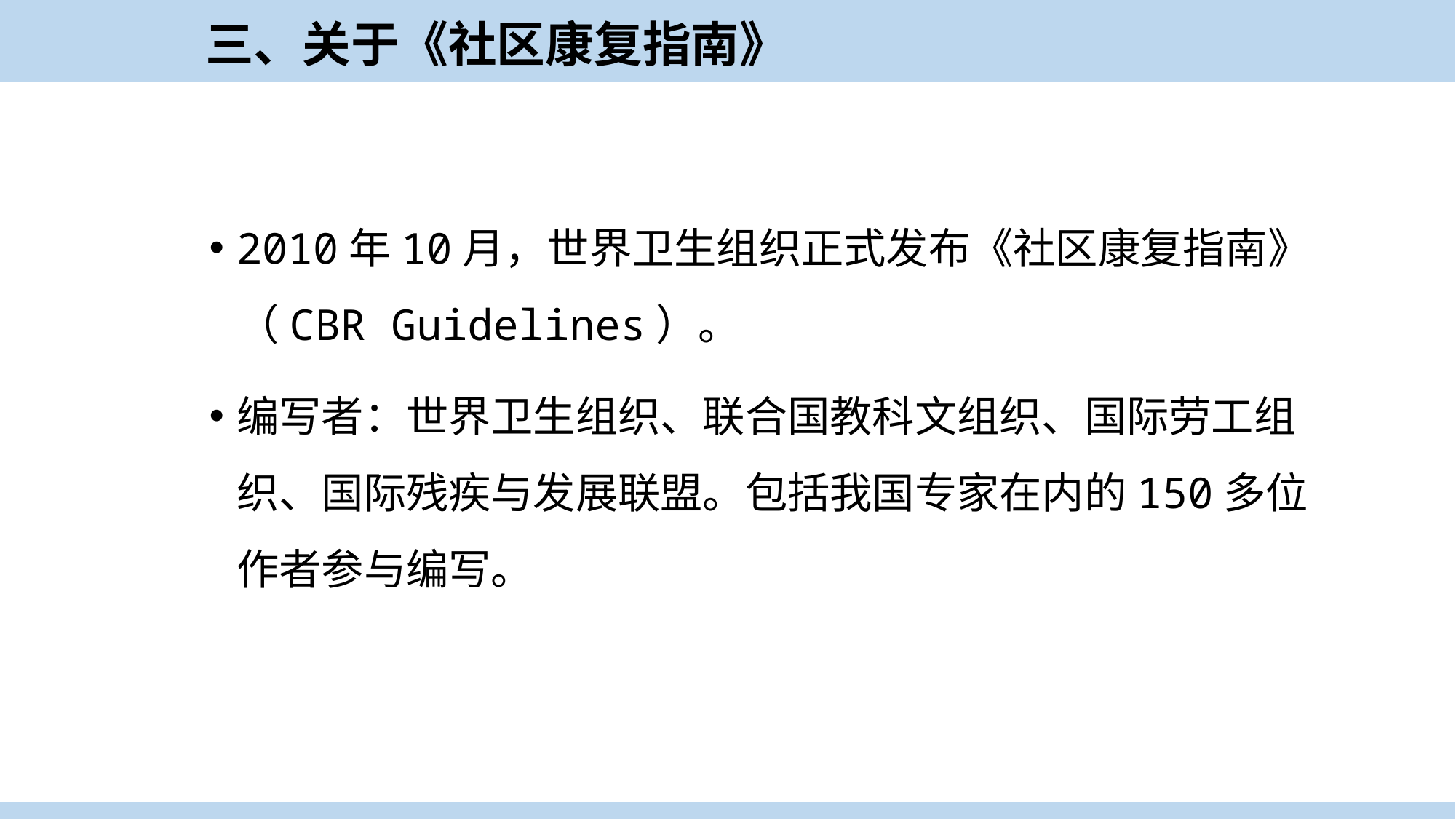

三、关于《社区康复指南》
2010年10月，世界卫生组织正式发布《社区康复指南》（CBR Guidelines）。
编写者：世界卫生组织、联合国教科文组织、国际劳工组织、国际残疾与发展联盟。包括我国专家在内的150多位作者参与编写。